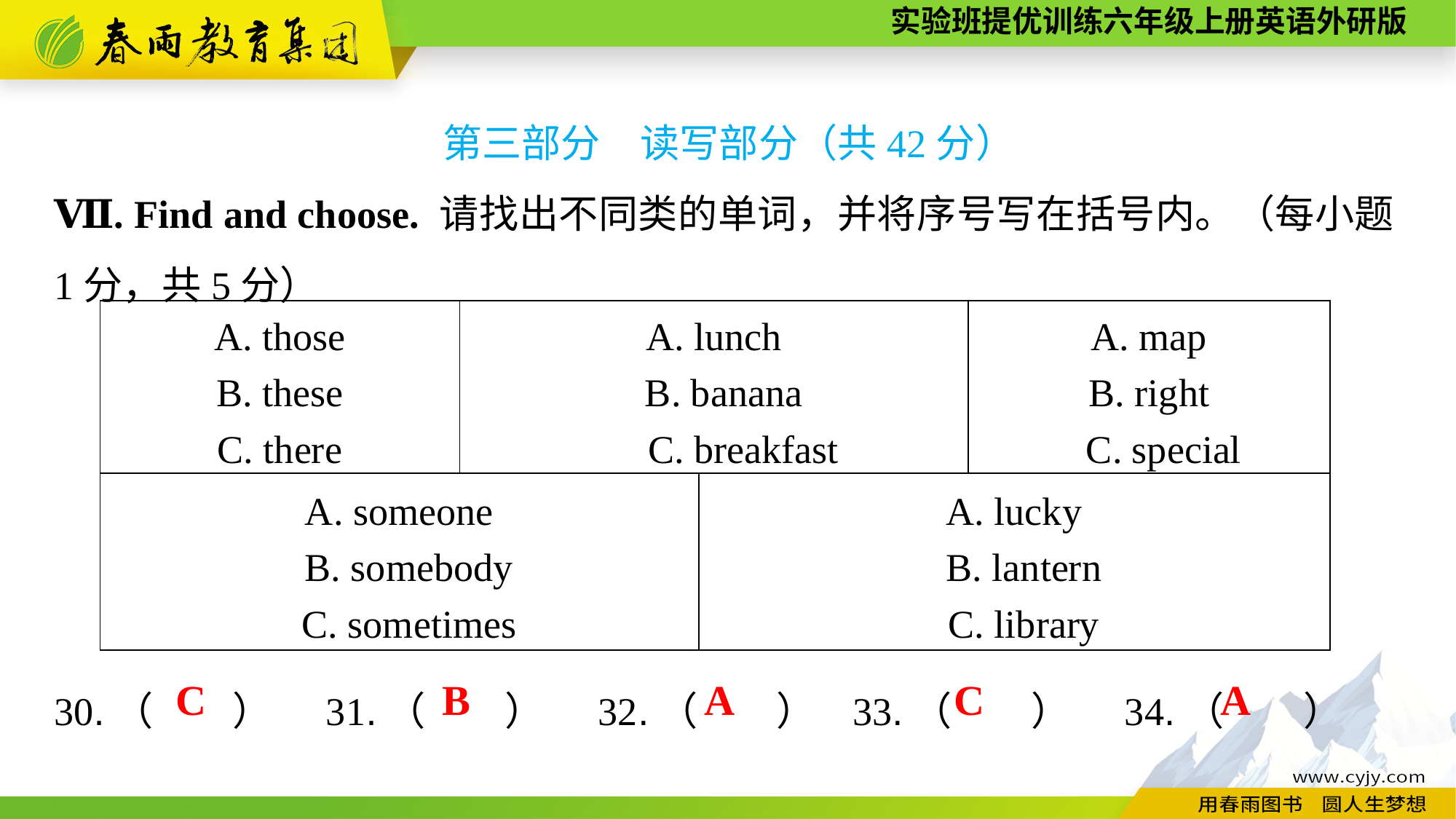

第三部分　读写部分（共42分）
Ⅶ. Find and choose. 请找出不同类的单词，并将序号写在括号内。（每小题1分，共5分）

30.（　　）     31.（　　）     32.（　　）   33.（　　）     34.（　　）
| A. those B. these C. there | A. lunch B. banana C. breakfast |  | A. map B. right C. special |
| --- | --- | --- | --- |
| A. someone B. somebody C. sometimes |  | A. lucky B. lantern C. library |  |
A
C
B
A
C